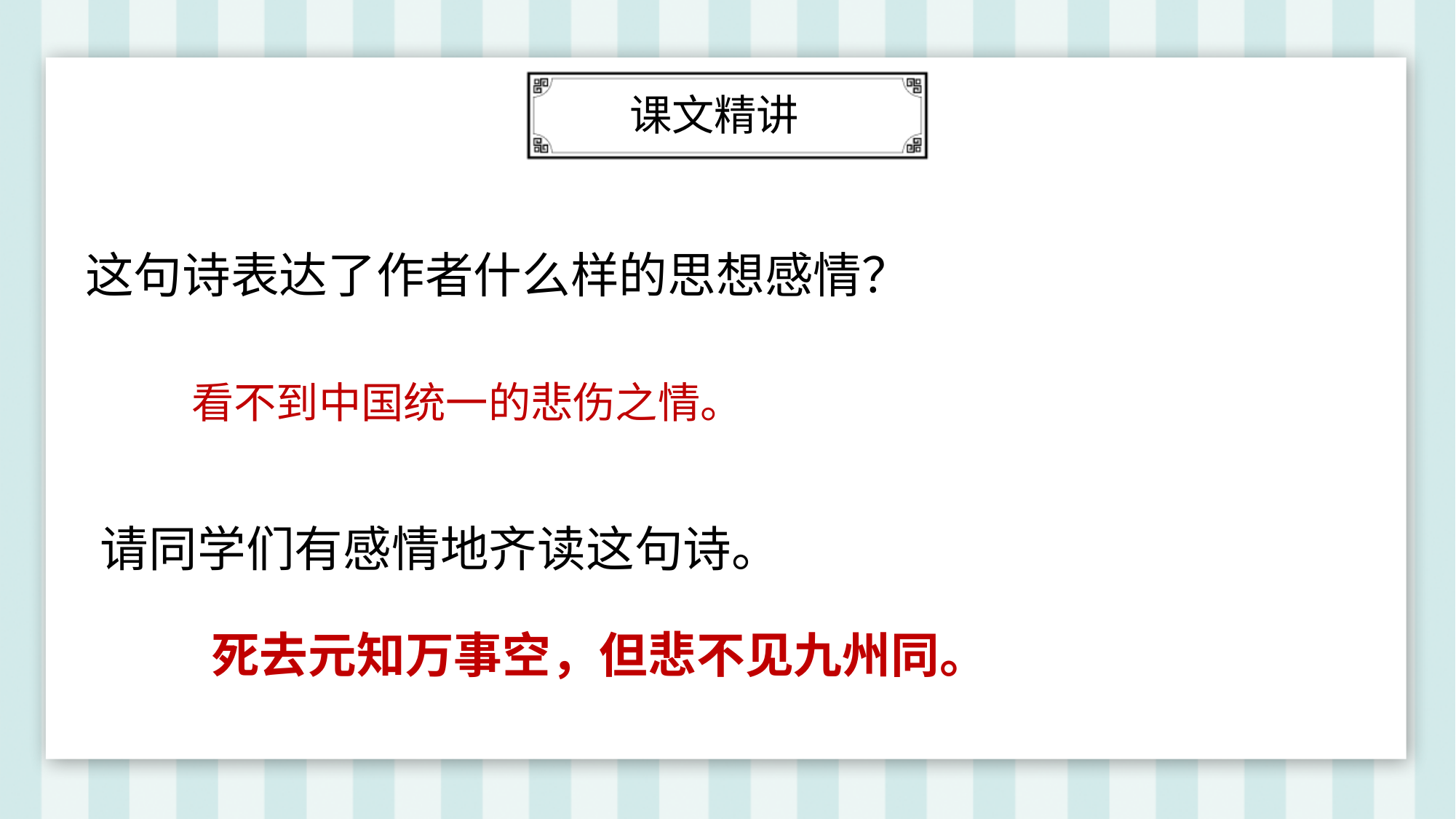

课文精讲
这句诗表达了作者什么样的思想感情？
看不到中国统一的悲伤之情。
请同学们有感情地齐读这句诗。
死去元知万事空，但悲不见九州同。